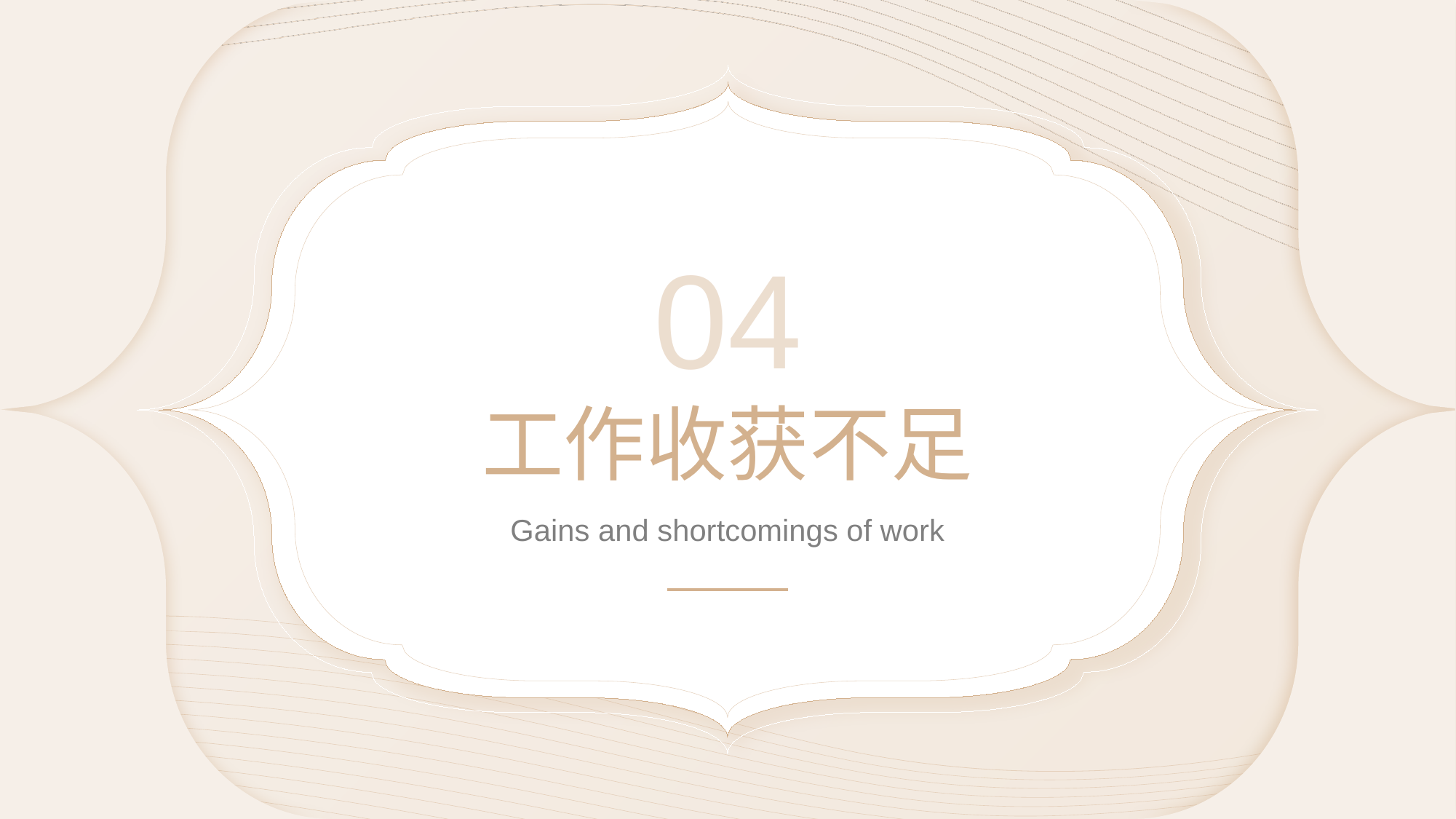

04
# 工作收获不足
Gains and shortcomings of work